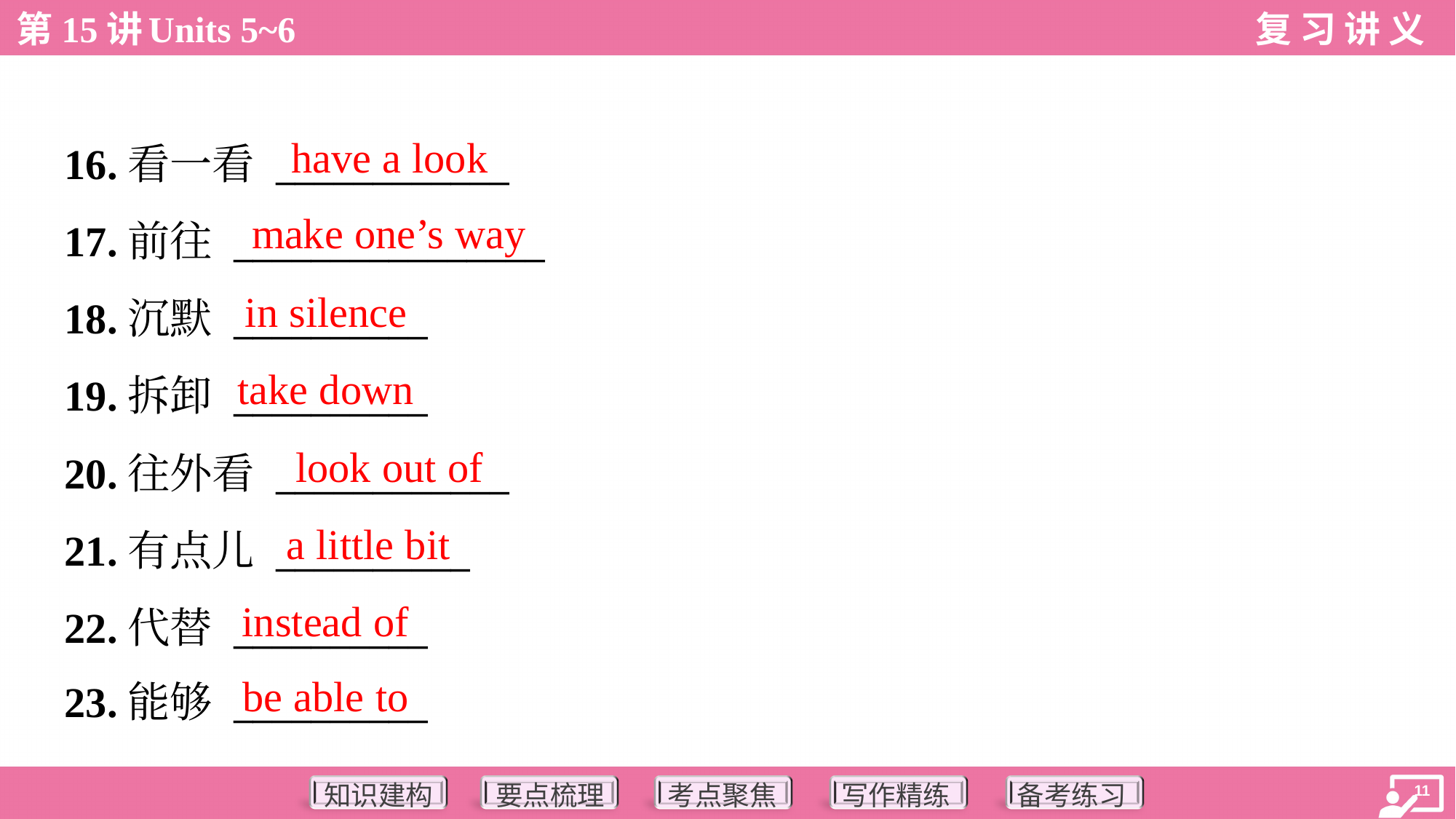

have a look
16.看一看 ____________
17.前往 ________________
18.沉默 __________
19.拆卸 __________
20.往外看 ____________
21.有点儿 __________
22.代替 __________
23.能够 __________
make one’s way
in silence
take down
look out of
a little bit
instead of
be able to